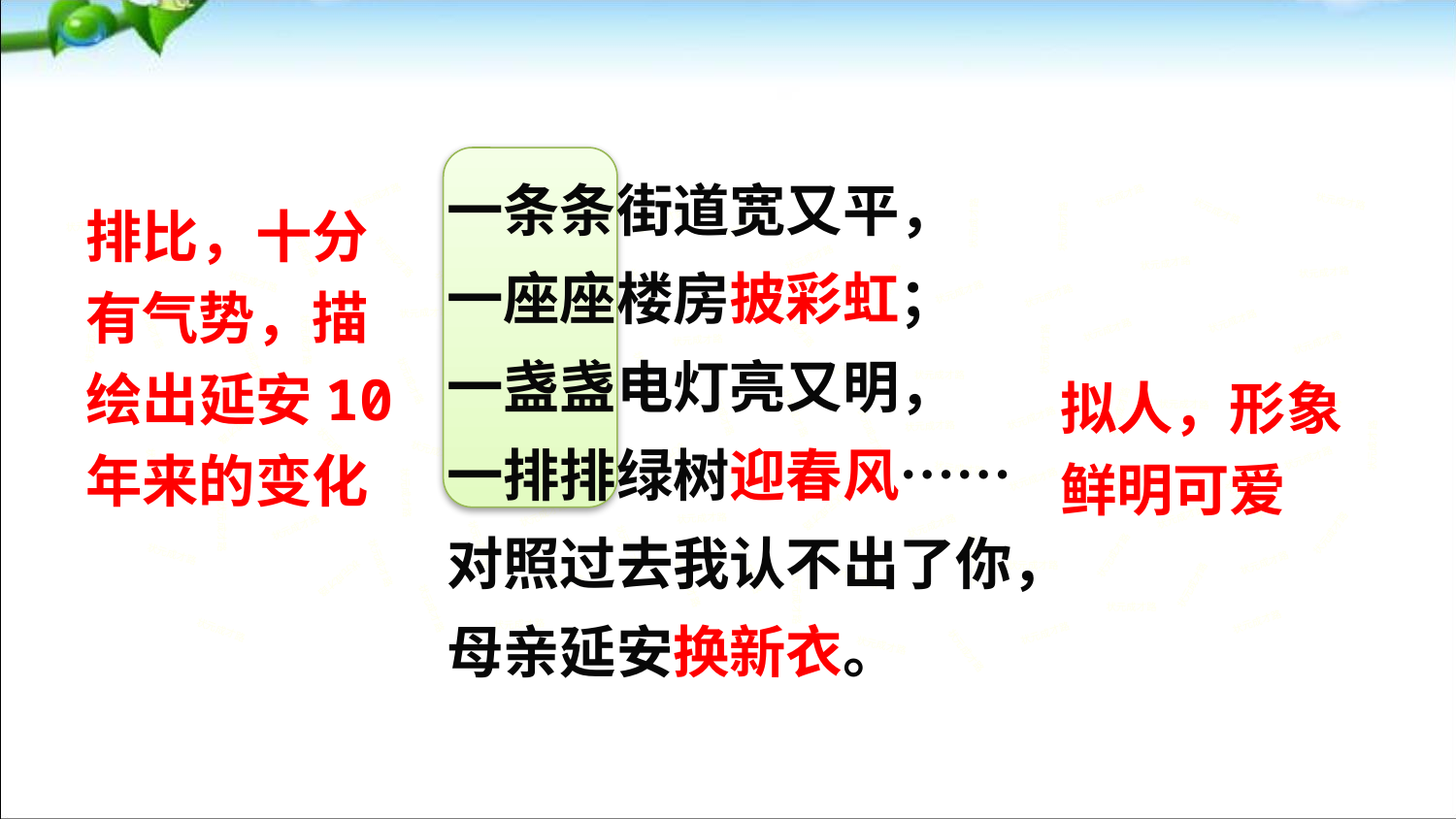

一条条街道宽又平，
一座座楼房披彩虹；
一盏盏电灯亮又明，
一排排绿树迎春风……
对照过去我认不出了你，
母亲延安换新衣。

排比，十分有气势，描绘出延安10年来的变化
状元成才路
状元成才路
状元成才路
状元成才路
状元成才路
状元成才路
状元成才路
状元成才路
状元成才路
状元成才路
状元成才路
状元成才路
状元成才路
状元成才路
状元成才路
状元成才路
状元成才路
状元成才路
状元成才路
状元成才路
状元成才路
状元成才路
状元成才路
状元成才路
状元成才路
状元成才路
状元成才路
状元成才路
状元成才路
状元成才路
状元成才路
状元成才路
状元成才路
状元成才路
状元成才路
状元成才路
状元成才路
拟人，形象鲜明可爱
状元成才路
状元成才路
状元成才路
状元成才路
状元成才路
状元成才路
状元成才路
状元成才路
状元成才路
状元成才路
状元成才路
状元成才路
状元成才路
状元成才路
状元成才路
状元成才路
状元成才路
状元成才路
状元成才路
状元成才路
状元成才路
状元成才路
状元成才路
状元成才路
状元成才路
状元成才路
状元成才路
状元成才路
状元成才路
状元成才路
状元成才路
状元成才路
状元成才路
状元成才路
状元成才路
状元成才路
状元成才路
状元成才路
状元成才路
状元成才路
状元成才路
状元成才路
状元成才路
状元成才路
状元成才路
状元成才路
状元成才路
状元成才路
状元成才路
状元成才路
状元成才路
状元成才路
状元成才路
状元成才路
状元成才路
状元成才路
状元成才路
状元成才路
状元成才路
状元成才路
状元成才路
状元成才路
状元成才路